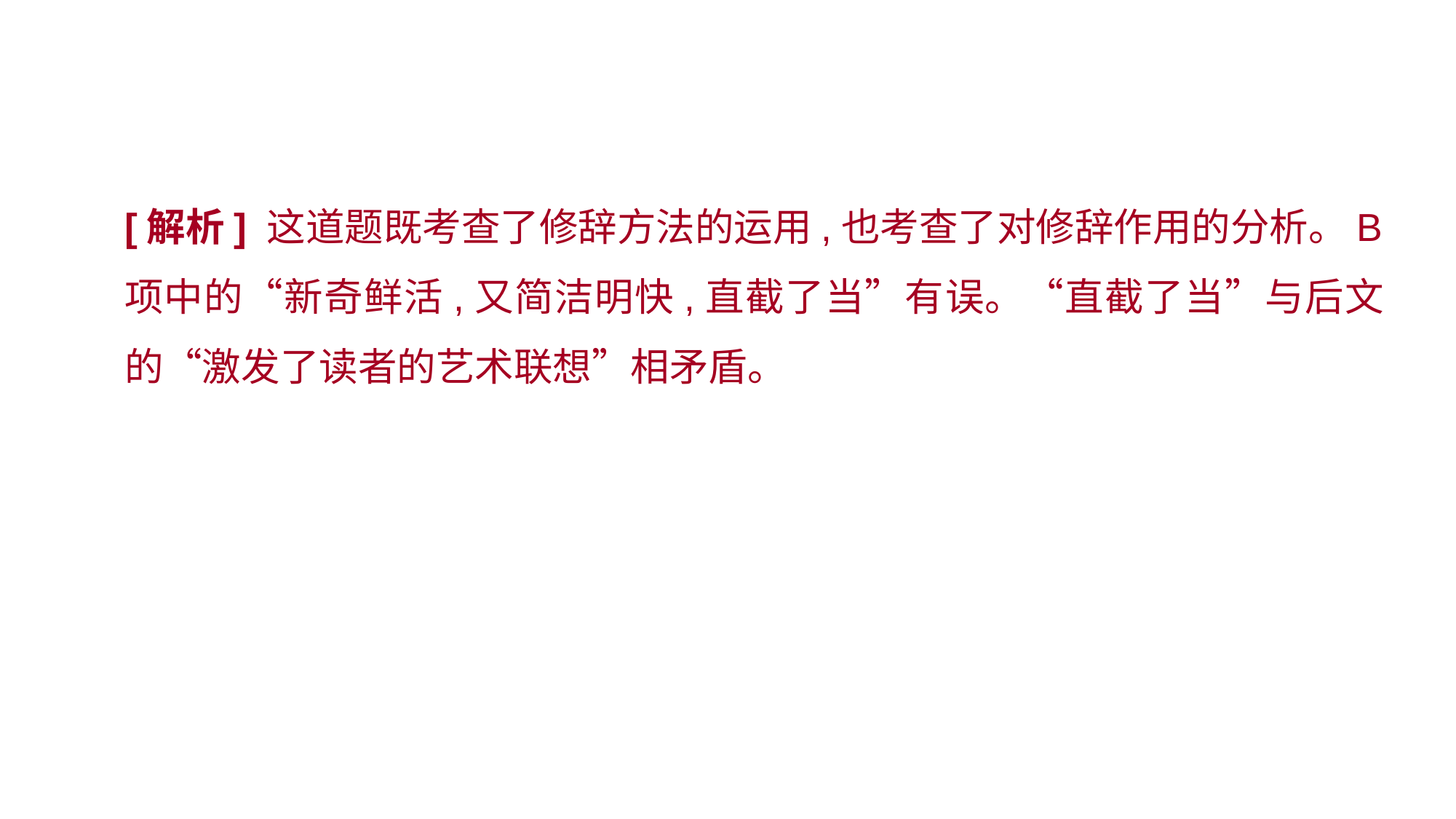

[解析] 这道题既考查了修辞方法的运用,也考查了对修辞作用的分析。B项中的“新奇鲜活,又简洁明快,直截了当”有误。“直截了当”与后文的“激发了读者的艺术联想”相矛盾。